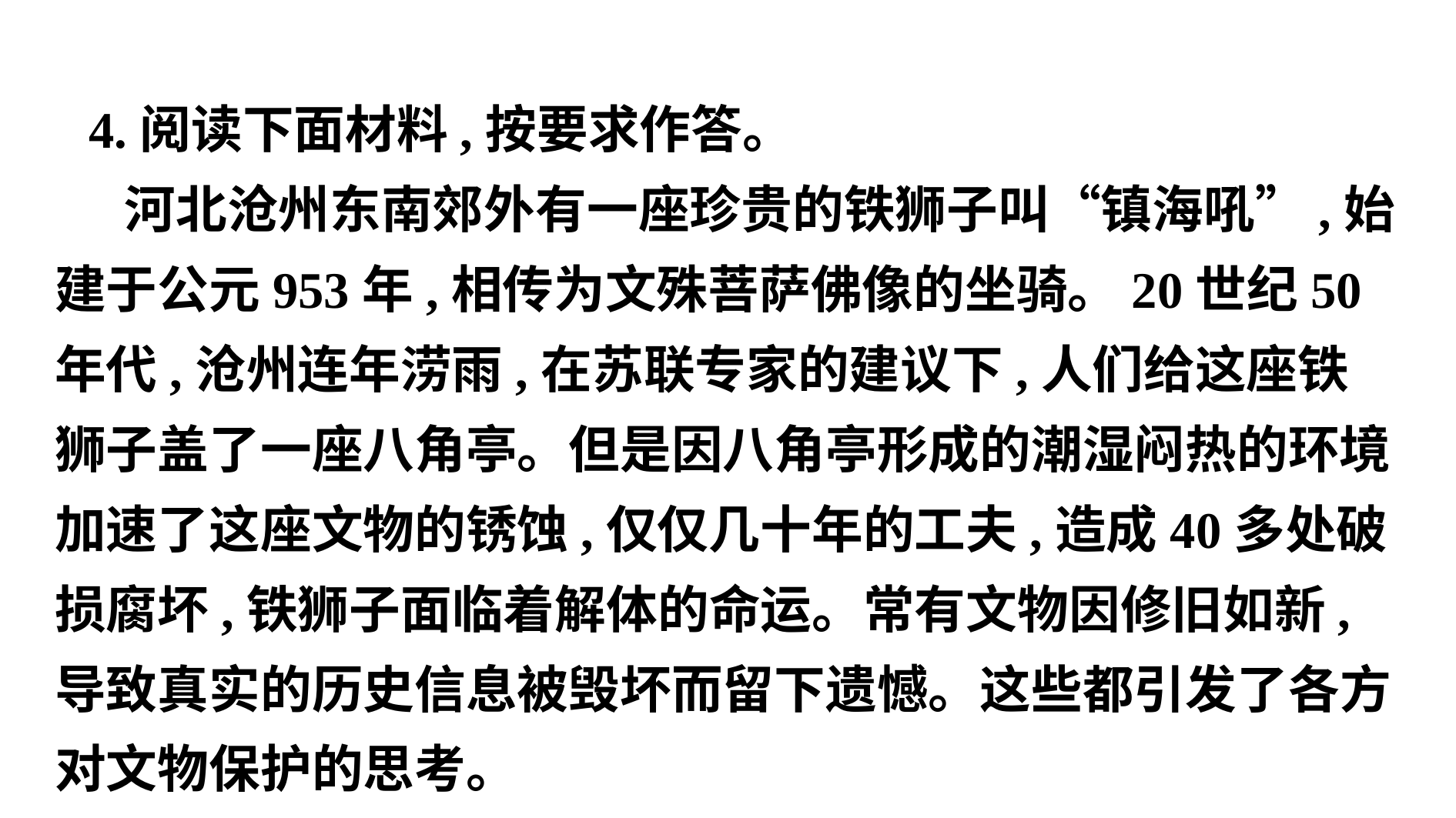

4.阅读下面材料,按要求作答。
  河北沧州东南郊外有一座珍贵的铁狮子叫“镇海吼”,始建于公元953年,相传为文殊菩萨佛像的坐骑。20世纪50年代,沧州连年涝雨,在苏联专家的建议下,人们给这座铁狮子盖了一座八角亭。但是因八角亭形成的潮湿闷热的环境加速了这座文物的锈蚀,仅仅几十年的工夫,造成40多处破损腐坏,铁狮子面临着解体的命运。常有文物因修旧如新,导致真实的历史信息被毁坏而留下遗憾。这些都引发了各方对文物保护的思考。